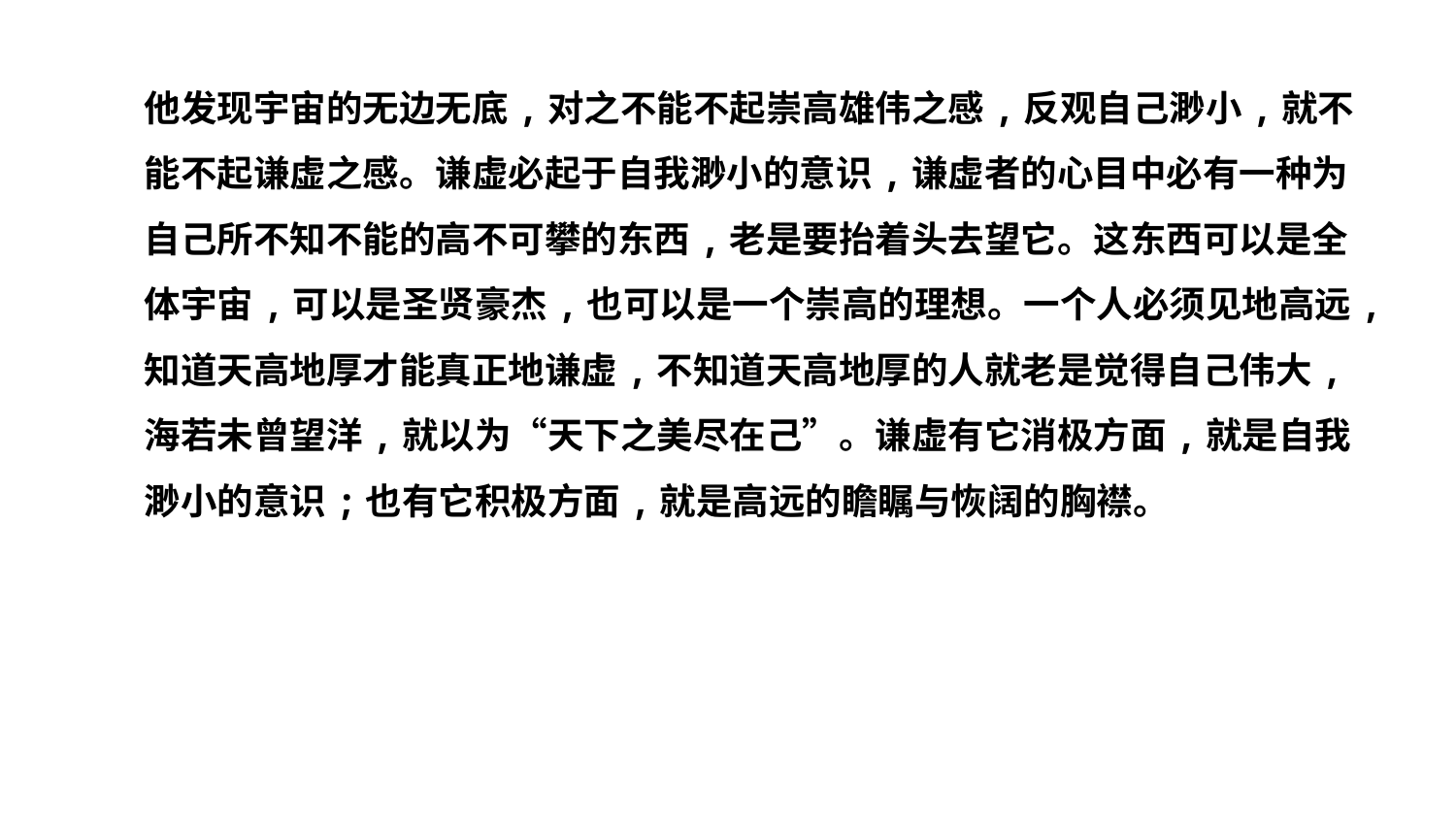

他发现宇宙的无边无底,对之不能不起崇高雄伟之感,反观自己渺小,就不能不起谦虚之感。谦虚必起于自我渺小的意识,谦虚者的心目中必有一种为自己所不知不能的高不可攀的东西,老是要抬着头去望它。这东西可以是全体宇宙,可以是圣贤豪杰,也可以是一个崇高的理想。一个人必须见地高远,知道天高地厚才能真正地谦虚,不知道天高地厚的人就老是觉得自己伟大,海若未曾望洋,就以为“天下之美尽在己”。谦虚有它消极方面,就是自我渺小的意识;也有它积极方面,就是高远的瞻瞩与恢阔的胸襟。